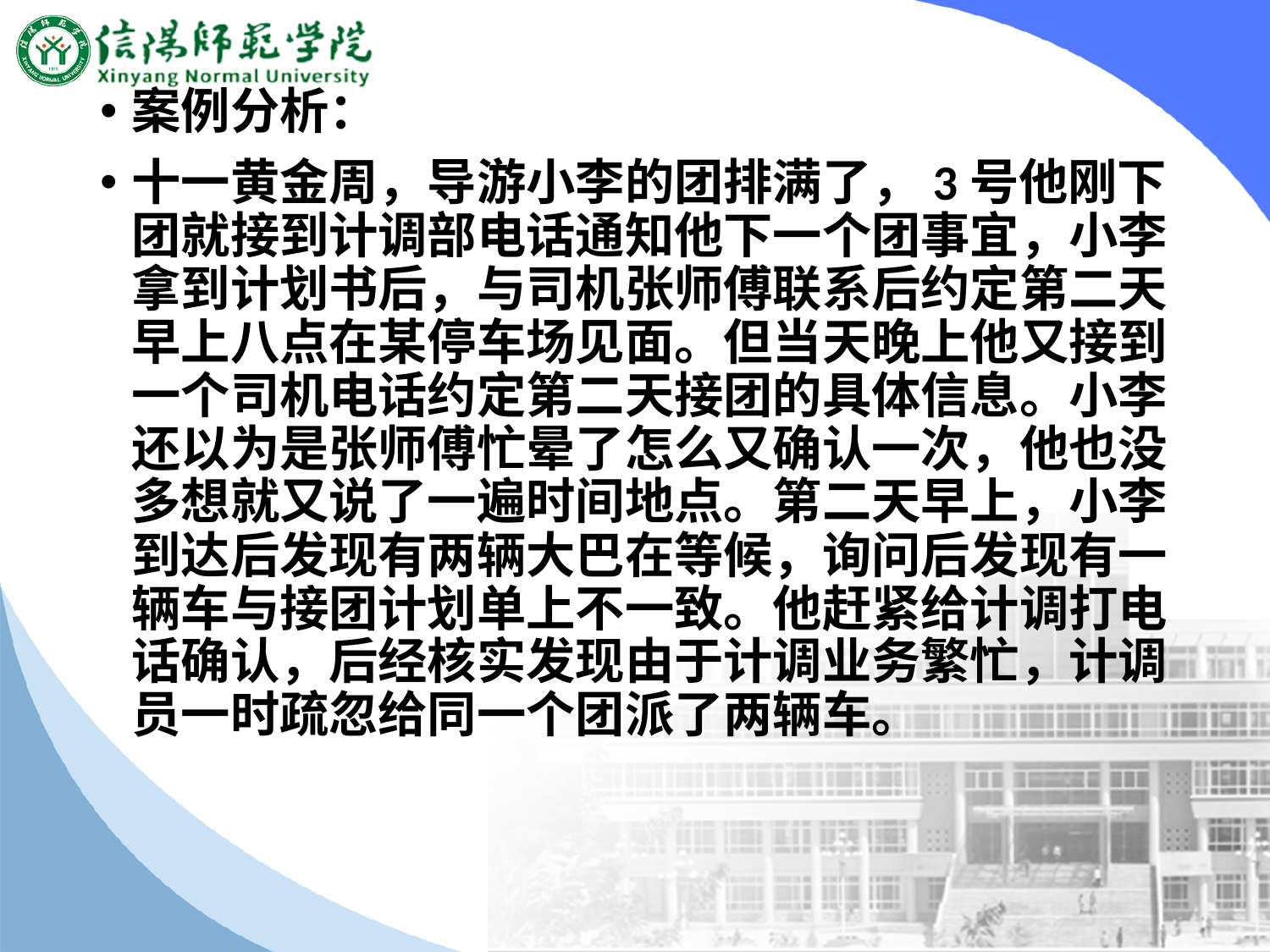

#
案例分析：
十一黄金周，导游小李的团排满了，3号他刚下团就接到计调部电话通知他下一个团事宜，小李拿到计划书后，与司机张师傅联系后约定第二天早上八点在某停车场见面。但当天晚上他又接到一个司机电话约定第二天接团的具体信息。小李还以为是张师傅忙晕了怎么又确认一次，他也没多想就又说了一遍时间地点。第二天早上，小李到达后发现有两辆大巴在等候，询问后发现有一辆车与接团计划单上不一致。他赶紧给计调打电话确认，后经核实发现由于计调业务繁忙，计调员一时疏忽给同一个团派了两辆车。